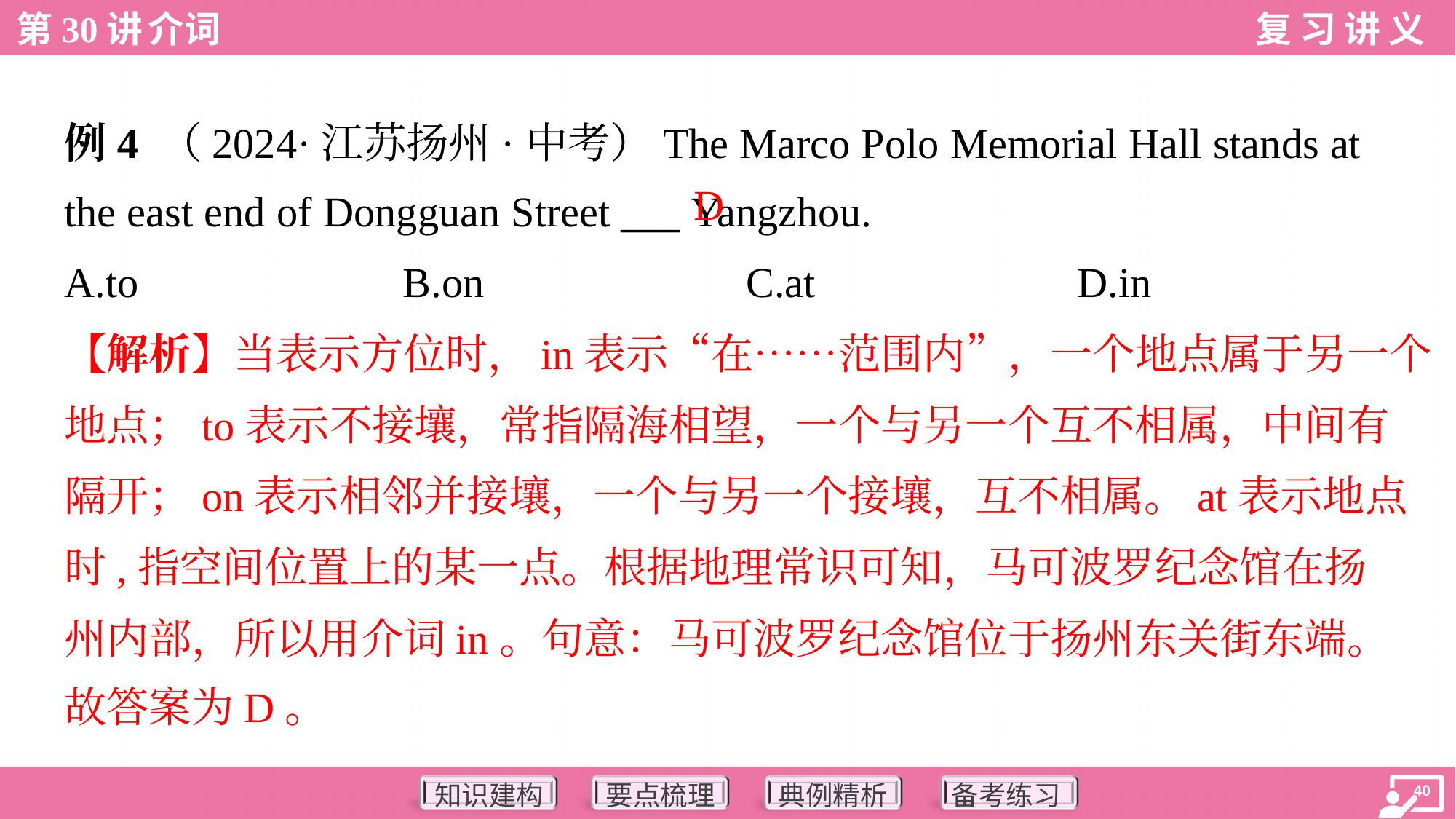

例4 （2024·江苏扬州·中考）The Marco Polo Memorial Hall stands at
the east end of Dongguan Street ___ Yangzhou.
D
A.to	B.on	C.at	D.in
【解析】当表示方位时，in表示“在……范围内”，一个地点属于另一个
地点；to表示不接壤，常指隔海相望，一个与另一个互不相属，中间有
隔开；on表示相邻并接壤，一个与另一个接壤，互不相属。at表示地点
时,指空间位置上的某一点。根据地理常识可知，马可波罗纪念馆在扬
州内部，所以用介词in。句意：马可波罗纪念馆位于扬州东关街东端。
故答案为D。